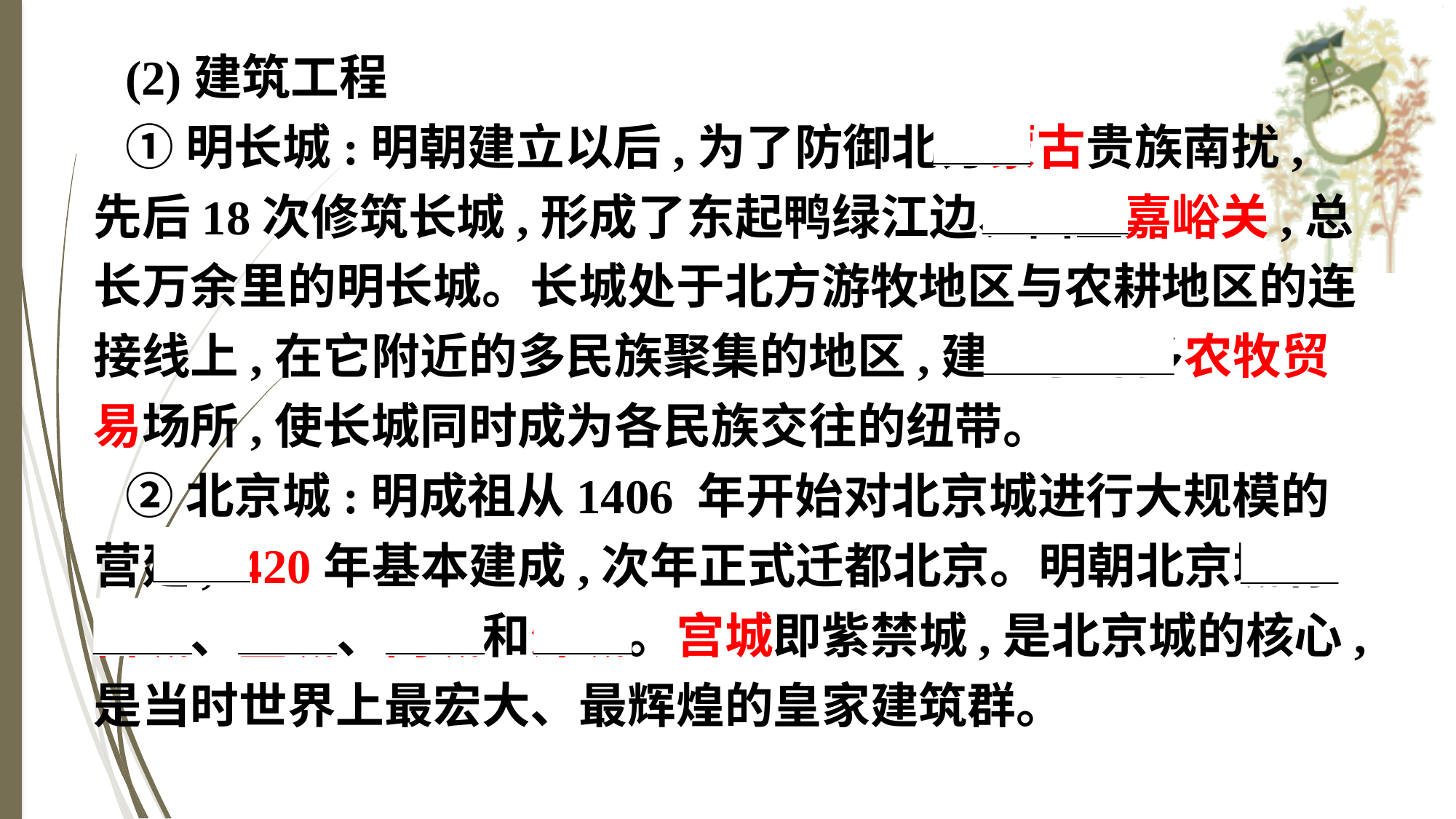

(2)建筑工程
①明长城:明朝建立以后,为了防御北方蒙古贵族南扰,先后18次修筑长城,形成了东起鸭绿江边、西至嘉峪关,总长万余里的明长城。长城处于北方游牧地区与农耕地区的连接线上,在它附近的多民族聚集的地区,建立了许多农牧贸易场所,使长城同时成为各民族交往的纽带。
②北京城:明成祖从1406 年开始对北京城进行大规模的营建,1420年基本建成,次年正式迁都北京。明朝北京城有宫城、皇城、内城和外城。宫城即紫禁城,是北京城的核心,是当时世界上最宏大、最辉煌的皇家建筑群。